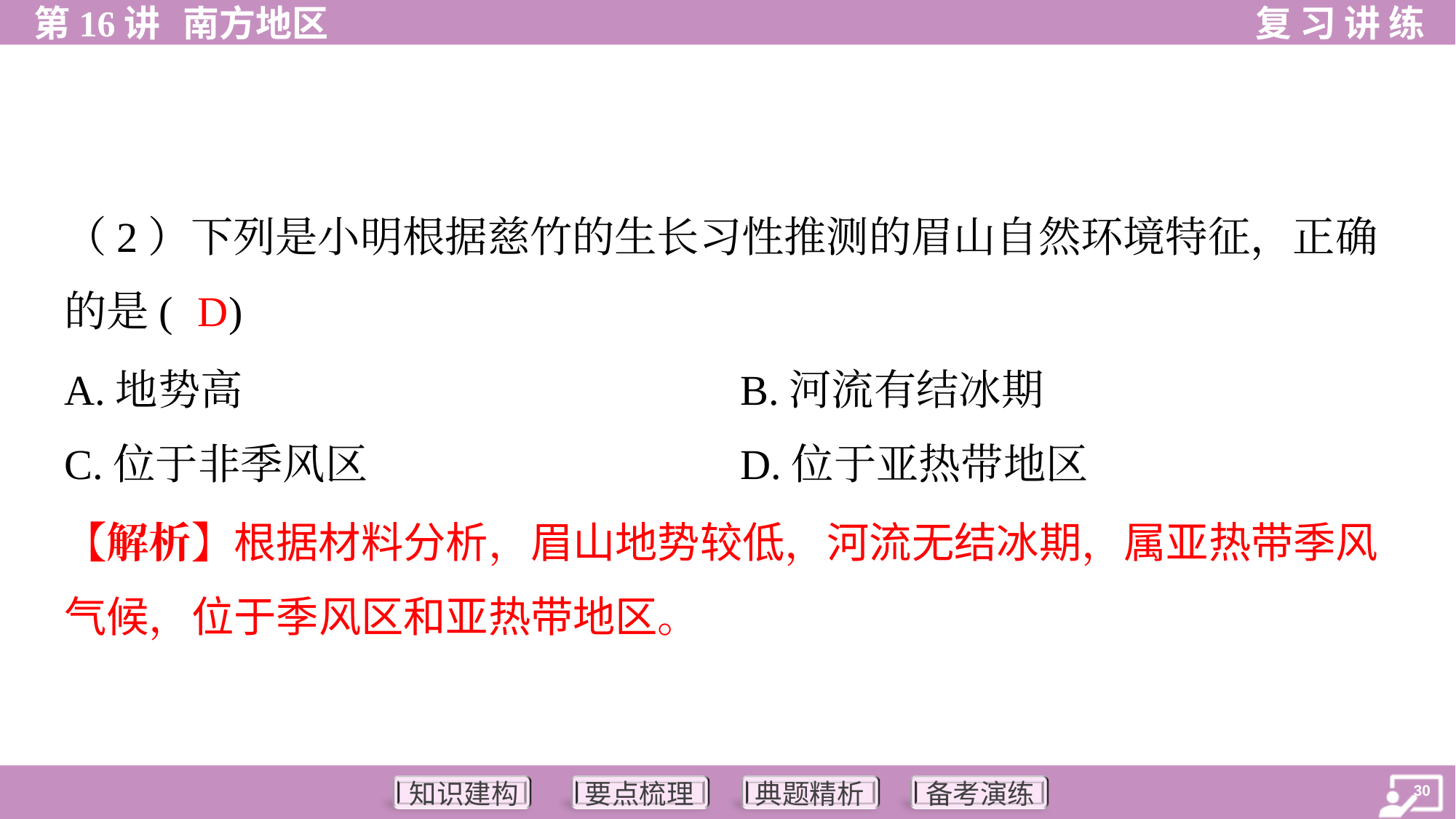

（2）下列是小明根据慈竹的生长习性推测的眉山自然环境特征，正确
的是(     )
D
A.地势高	B.河流有结冰期
C.位于非季风区	D.位于亚热带地区
【解析】根据材料分析，眉山地势较低，河流无结冰期，属亚热带季风
气候，位于季风区和亚热带地区。